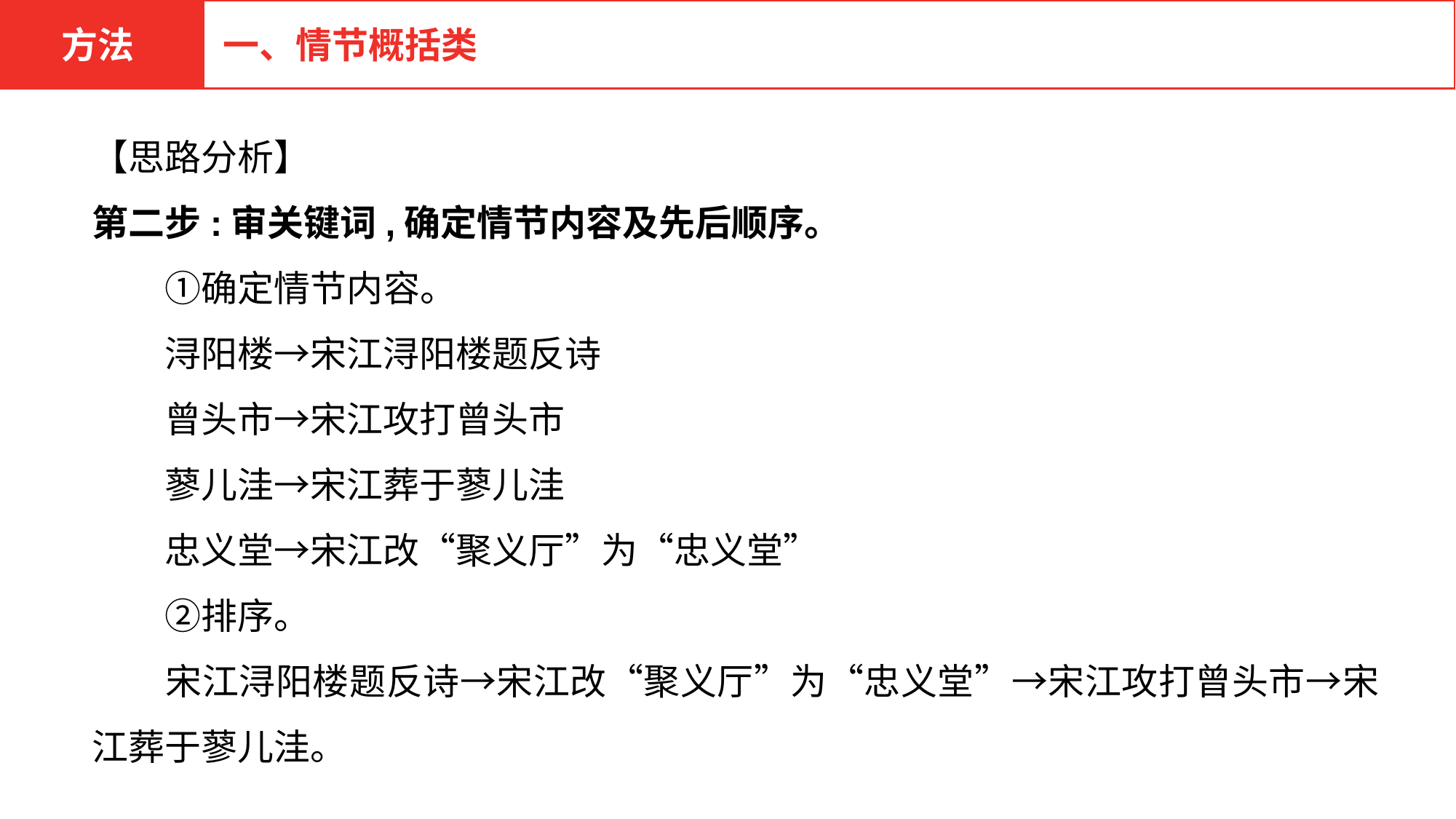

方法
一、情节概括类
【思路分析】
第二步:审关键词,确定情节内容及先后顺序。
　　①确定情节内容。
　　浔阳楼→宋江浔阳楼题反诗
　　曾头市→宋江攻打曾头市
　　蓼儿洼→宋江葬于蓼儿洼
　　忠义堂→宋江改“聚义厅”为“忠义堂”
　　②排序。
　　宋江浔阳楼题反诗→宋江改“聚义厅”为“忠义堂”→宋江攻打曾头市→宋江葬于蓼儿洼。